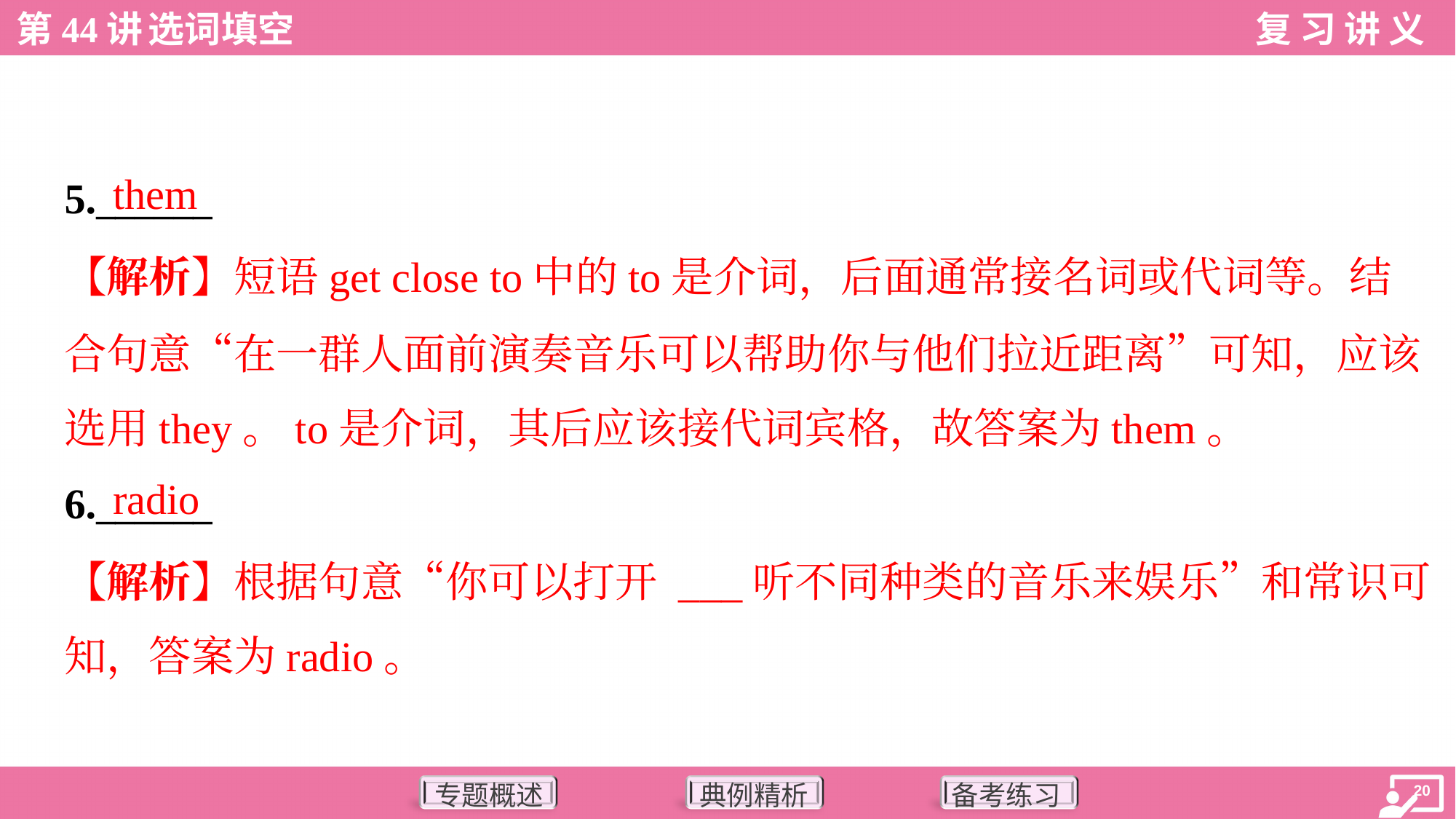

them
5.______
【解析】短语get close to中的to是介词，后面通常接名词或代词等。结
合句意“在一群人面前演奏音乐可以帮助你与他们拉近距离”可知，应该
选用they。to是介词，其后应该接代词宾格，故答案为them。
radio
6.______
【解析】根据句意“你可以打开 ___听不同种类的音乐来娱乐”和常识可
知，答案为radio。